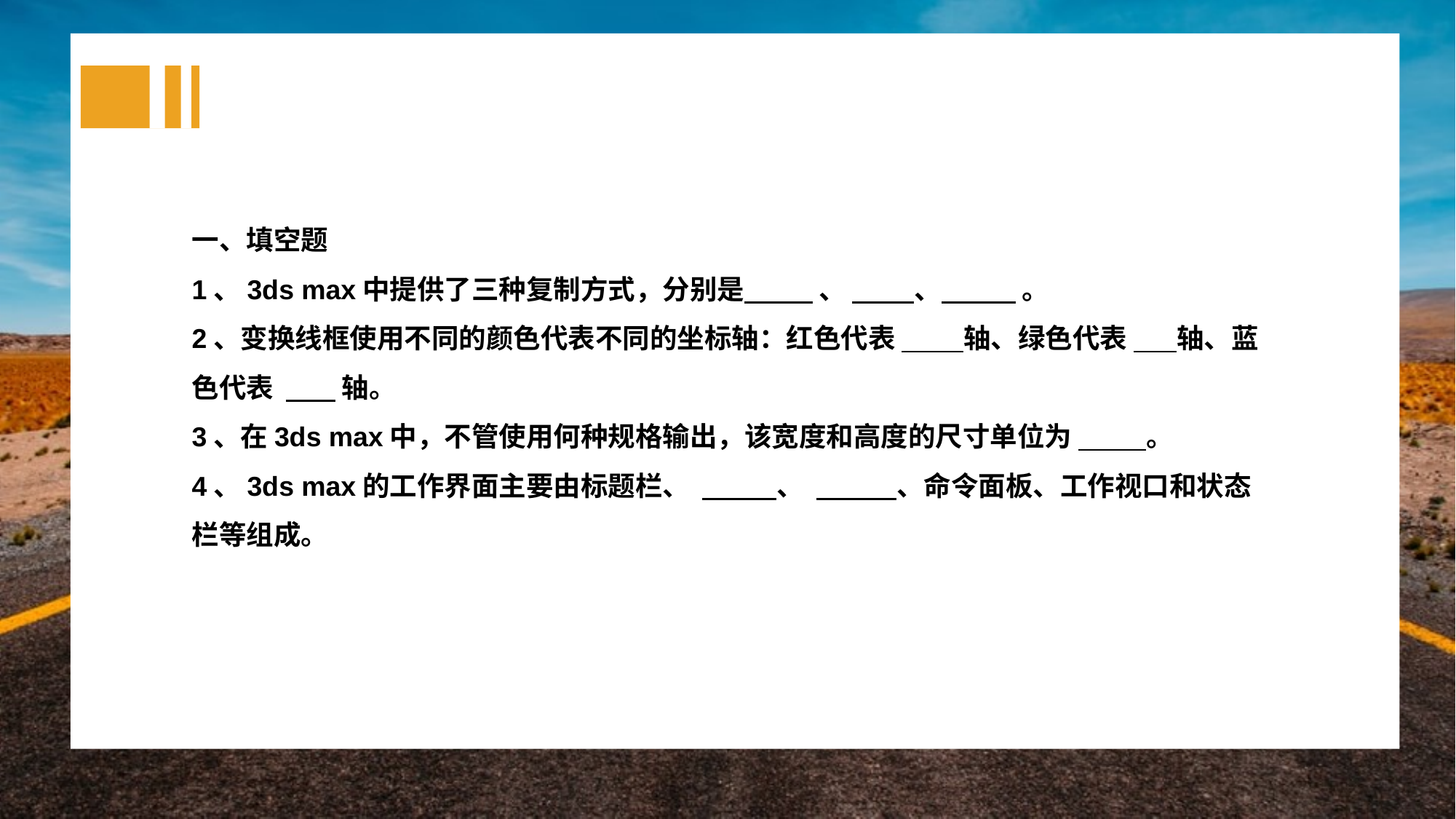

一、填空题
1、3ds max中提供了三种复制方式，分别是            、           、             。
2、变换线框使用不同的颜色代表不同的坐标轴：红色代表           轴、绿色代表        轴、蓝色代表           轴。
3、在3ds max中，不管使用何种规格输出，该宽度和高度的尺寸单位为            。
4、3ds max的工作界面主要由标题栏、              、               、命令面板、工作视口和状态栏等组成。